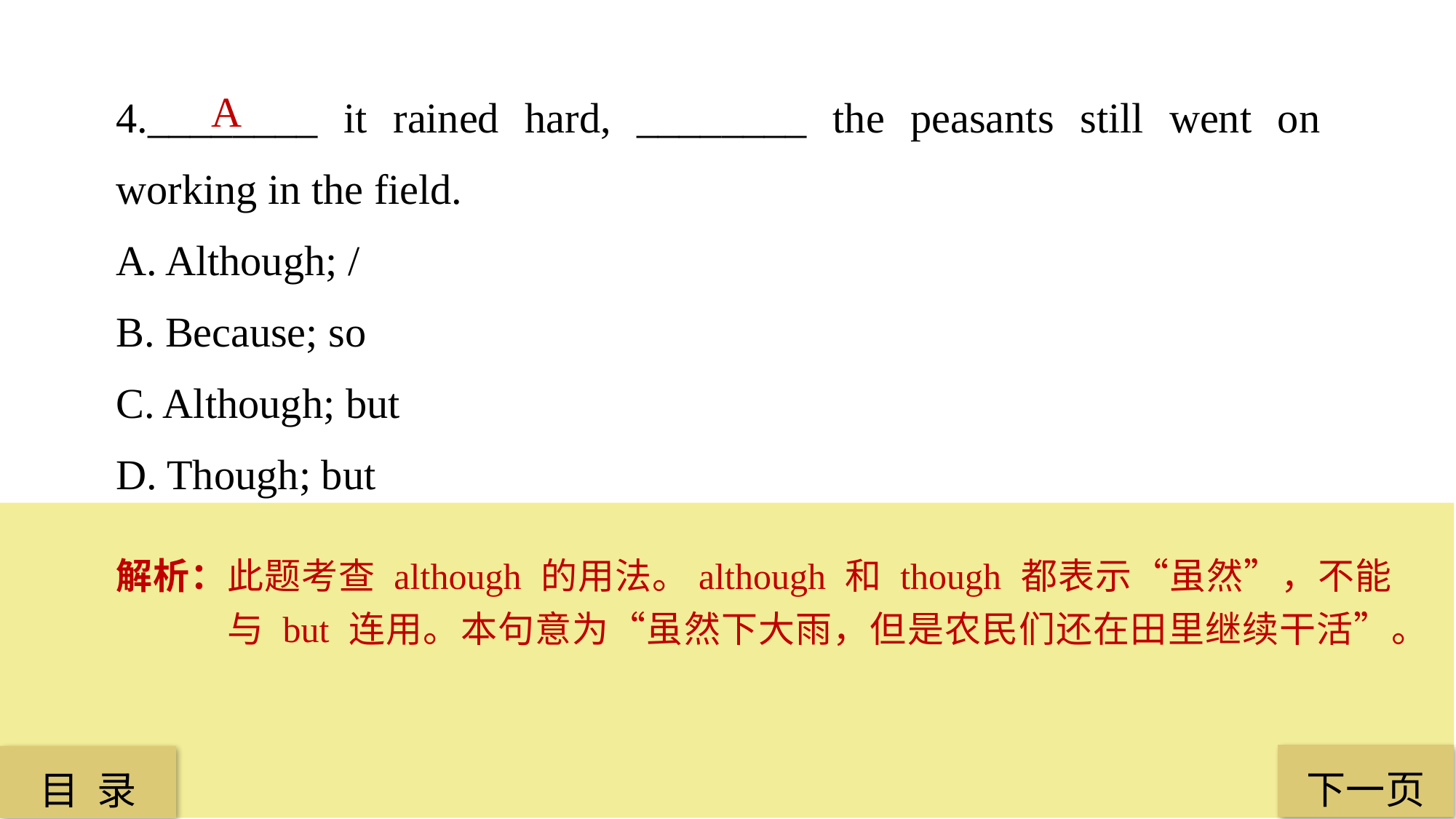

4.________ it rained hard, ________ the peasants still went on working in the field.
A. Although; /
B. Because; so
C. Although; but
D. Though; but
A
解析：此题考查 although 的用法。although 和 though 都表示“虽然”，不能与 but 连用。本句意为“虽然下大雨，但是农民们还在田里继续干活”。